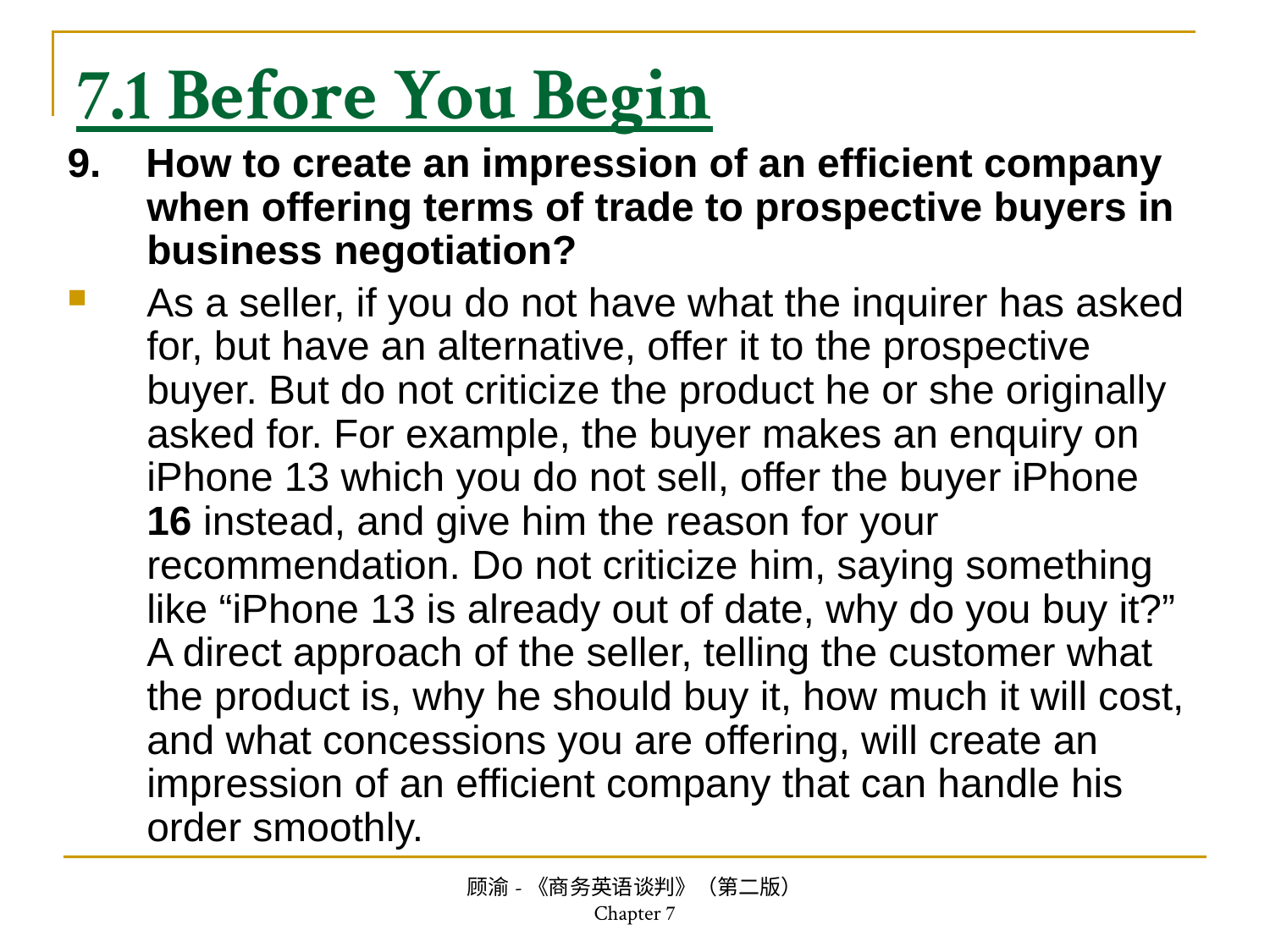

# 7.1 Before You Begin
9.    How to create an impression of an efficient company when offering terms of trade to prospective buyers in business negotiation?
As a seller, if you do not have what the inquirer has asked for, but have an alternative, offer it to the prospective buyer. But do not criticize the product he or she originally asked for. For example, the buyer makes an enquiry on iPhone 13 which you do not sell, offer the buyer iPhone 16 instead, and give him the reason for your recommendation. Do not criticize him, saying something like “iPhone 13 is already out of date, why do you buy it?” A direct approach of the seller, telling the customer what the product is, why he should buy it, how much it will cost, and what concessions you are offering, will create an impression of an efficient company that can handle his order smoothly.

18
顾渝-《商务英语谈判》（第二版） Chapter 7